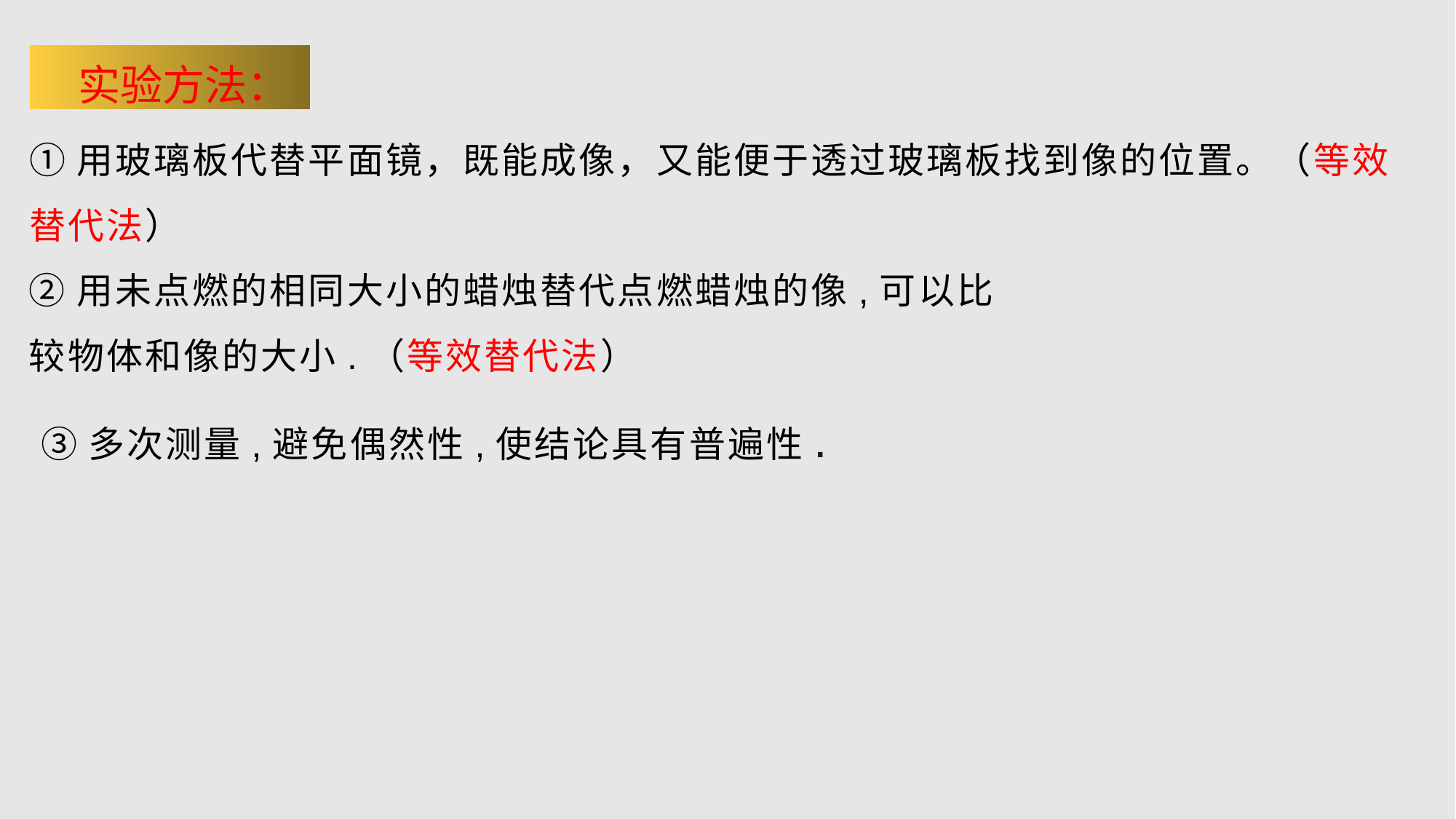

实验方法：
①用玻璃板代替平面镜，既能成像，又能便于透过玻璃板找到像的位置。（等效替代法）
②用未点燃的相同大小的蜡烛替代点燃蜡烛的像,可以比较物体和像的大小.（等效替代法）
③多次测量,避免偶然性,使结论具有普遍性.